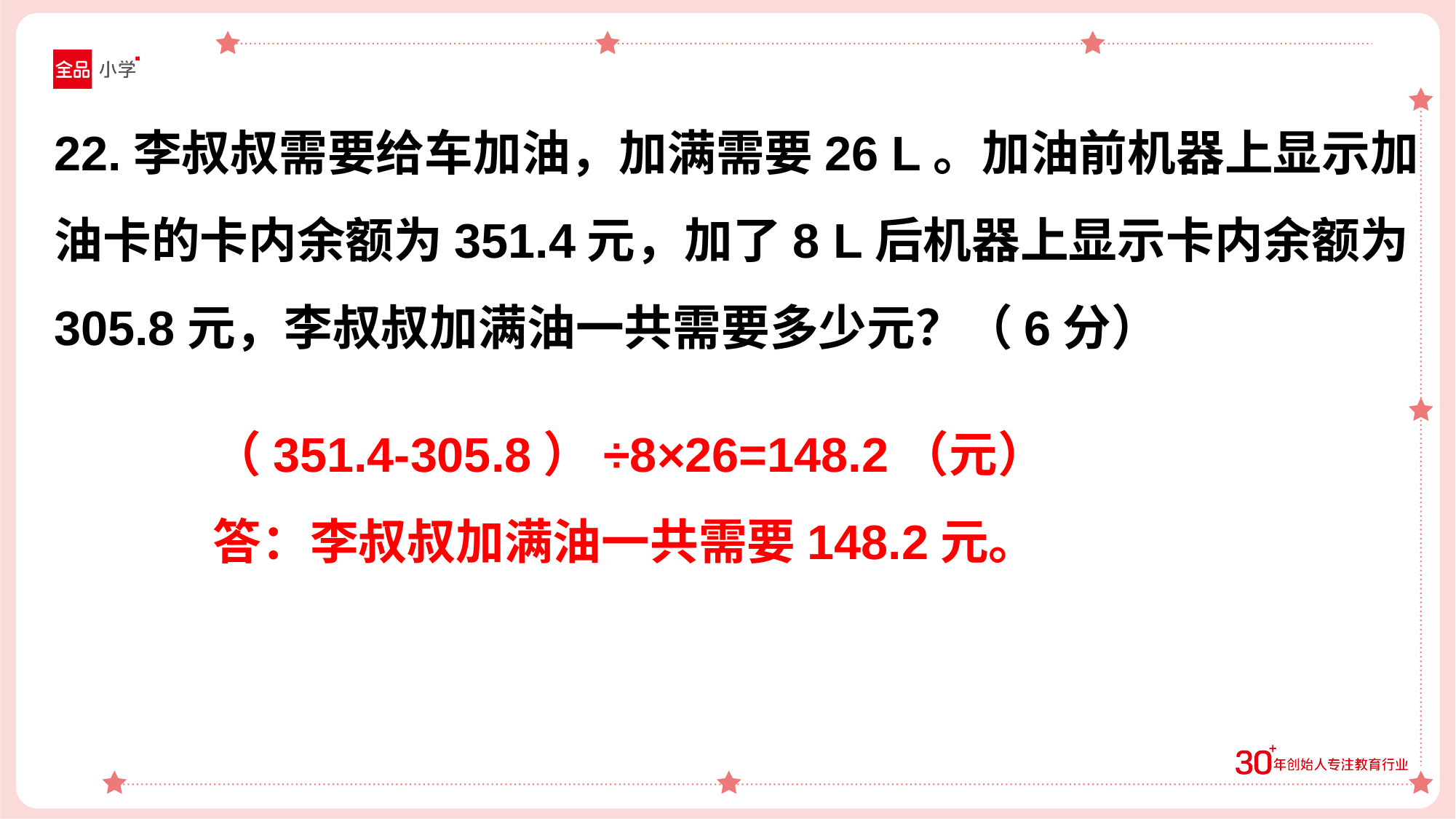

22.李叔叔需要给车加油，加满需要26 L。加油前机器上显示加油卡的卡内余额为351.4元，加了8 L后机器上显示卡内余额为305.8元，李叔叔加满油一共需要多少元？（6分）
（351.4-305.8）÷8×26=148.2（元）
答：李叔叔加满油一共需要148.2元。